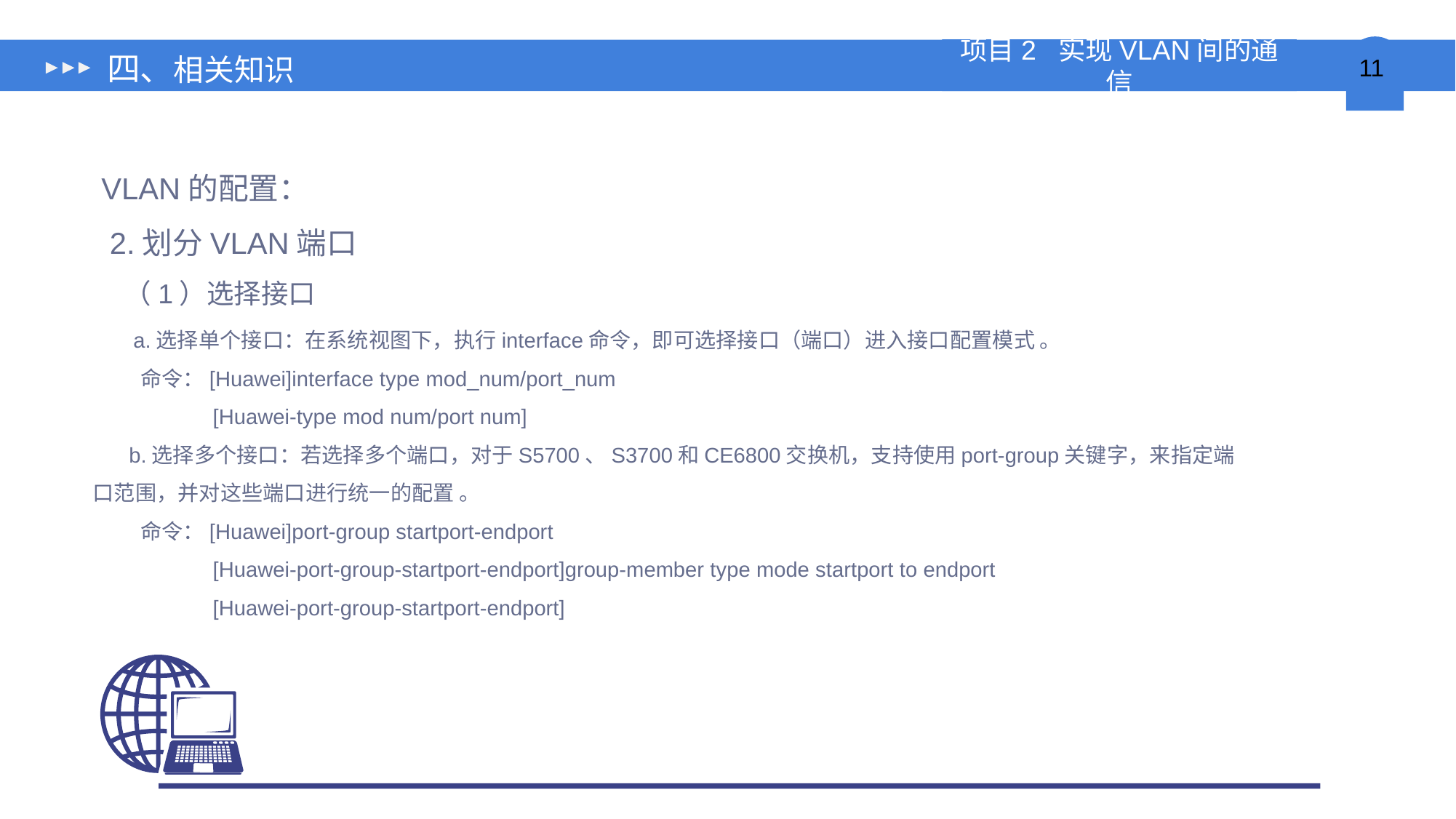

# 四、相关知识
 VLAN的配置：
  2.划分VLAN端口
    （1）选择接口
      a.选择单个接口：在系统视图下，执行interface命令，即可选择接口（端口）进入接口配置模式 。
         命令：[Huawei]interface type mod_num/port_num
                    [Huawei-type mod num/port num]
      b.选择多个接口：若选择多个端口，对于S5700、S3700和CE6800交换机，支持使用port-group关键字，来指定端口范围，并对这些端口进行统一的配置 。
         命令：[Huawei]port-group startport-endport
                    [Huawei-port-group-startport-endport]group-member type mode startport to endport
                    [Huawei-port-group-startport-endport]